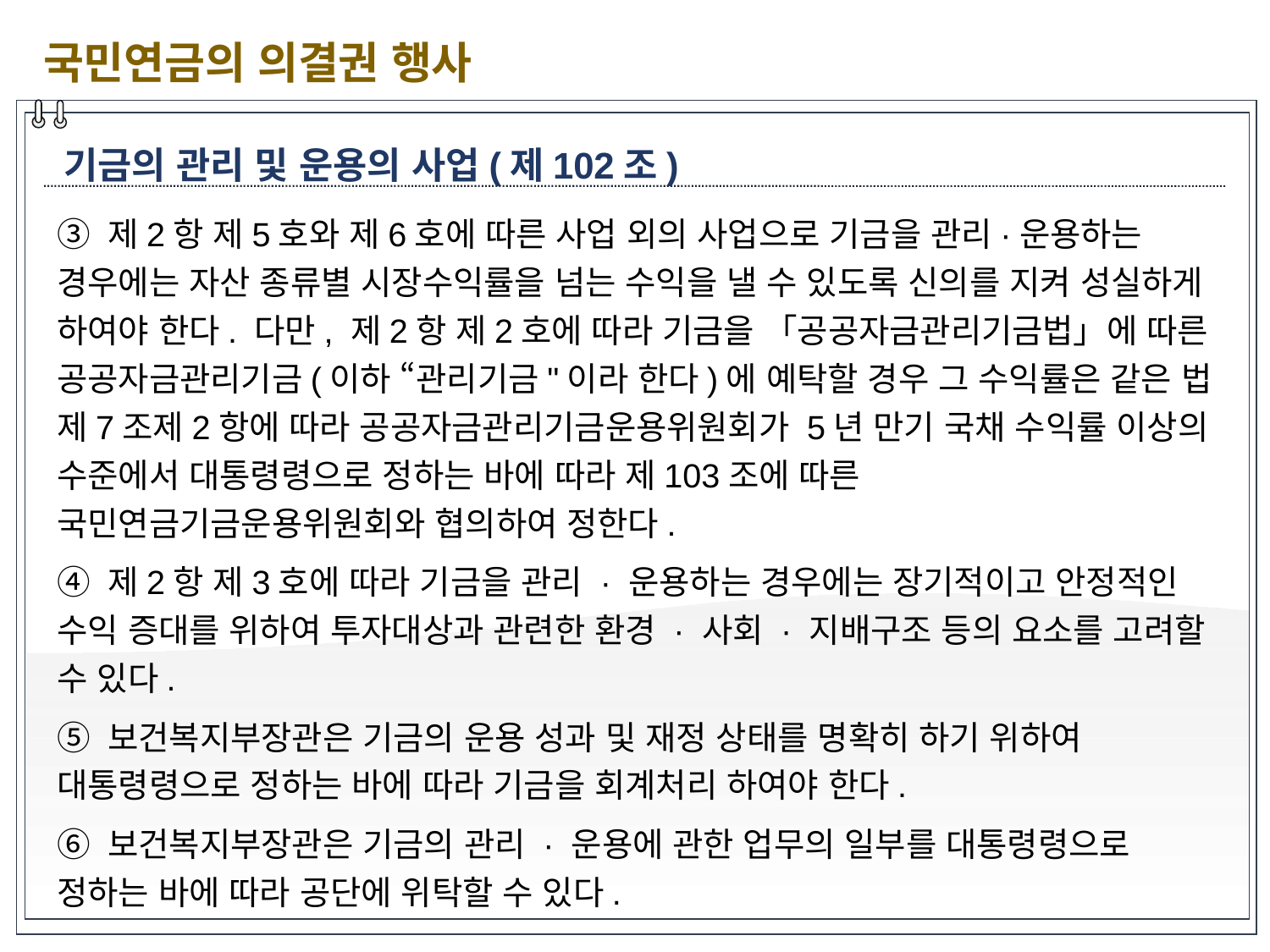

국민연금의 의결권 행사

기금의 관리 및 운용의 사업(제102조)

③ 제2항 제5호와 제6호에 따른 사업 외의 사업으로 기금을 관리·운용하는 경우에는 자산 종류별 시장수익률을 넘는 수익을 낼 수 있도록 신의를 지켜 성실하게 하여야 한다. 다만, 제2항 제2호에 따라 기금을 「공공자금관리기금법」에 따른 공공자금관리기금(이하 “관리기금"이라 한다)에 예탁할 경우 그 수익률은 같은 법 제7조제2항에 따라 공공자금관리기금운용위원회가 5년 만기 국채 수익률 이상의 수준에서 대통령령으로 정하는 바에 따라 제103조에 따른 국민연금기금운용위원회와 협의하여 정한다.
④ 제2항 제3호에 따라 기금을 관리 · 운용하는 경우에는 장기적이고 안정적인 수익 증대를 위하여 투자대상과 관련한 환경 · 사회 · 지배구조 등의 요소를 고려할 수 있다.
⑤ 보건복지부장관은 기금의 운용 성과 및 재정 상태를 명확히 하기 위하여 대통령령으로 정하는 바에 따라 기금을 회계처리 하여야 한다.
⑥ 보건복지부장관은 기금의 관리 · 운용에 관한 업무의 일부를 대통령령으로 정하는 바에 따라 공단에 위탁할 수 있다.